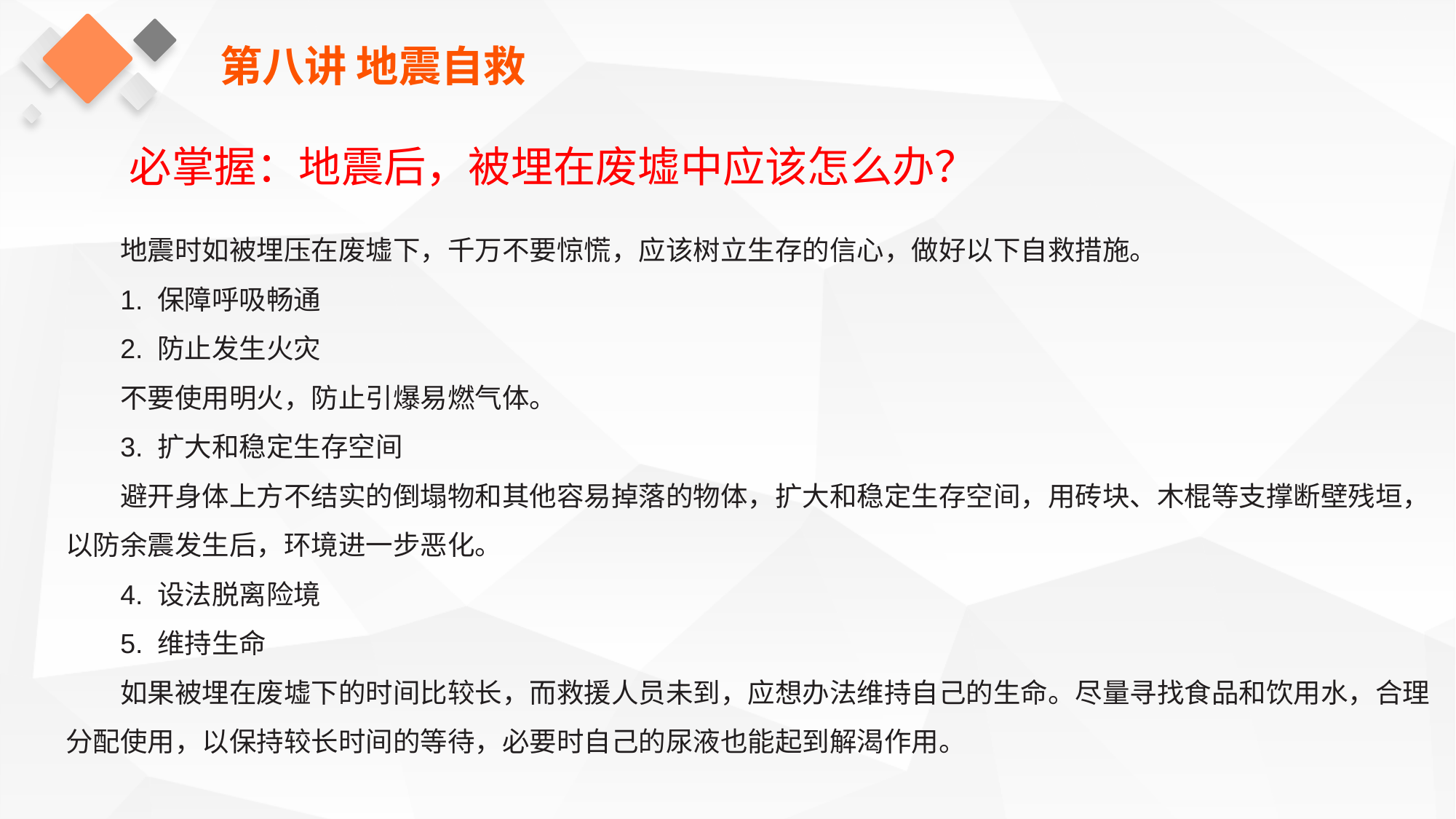

第八讲 地震自救
必掌握：地震后，被埋在废墟中应该怎么办？
地震时如被埋压在废墟下，千万不要惊慌，应该树立生存的信心，做好以下自救措施。
1. 保障呼吸畅通
2. 防止发生火灾
不要使用明火，防止引爆易燃气体。
3. 扩大和稳定生存空间
避开身体上方不结实的倒塌物和其他容易掉落的物体，扩大和稳定生存空间，用砖块、木棍等支撑断壁残垣，以防余震发生后，环境进一步恶化。
4. 设法脱离险境
5. 维持生命
如果被埋在废墟下的时间比较长，而救援人员未到，应想办法维持自己的生命。尽量寻找食品和饮用水，合理分配使用，以保持较长时间的等待，必要时自己的尿液也能起到解渴作用。